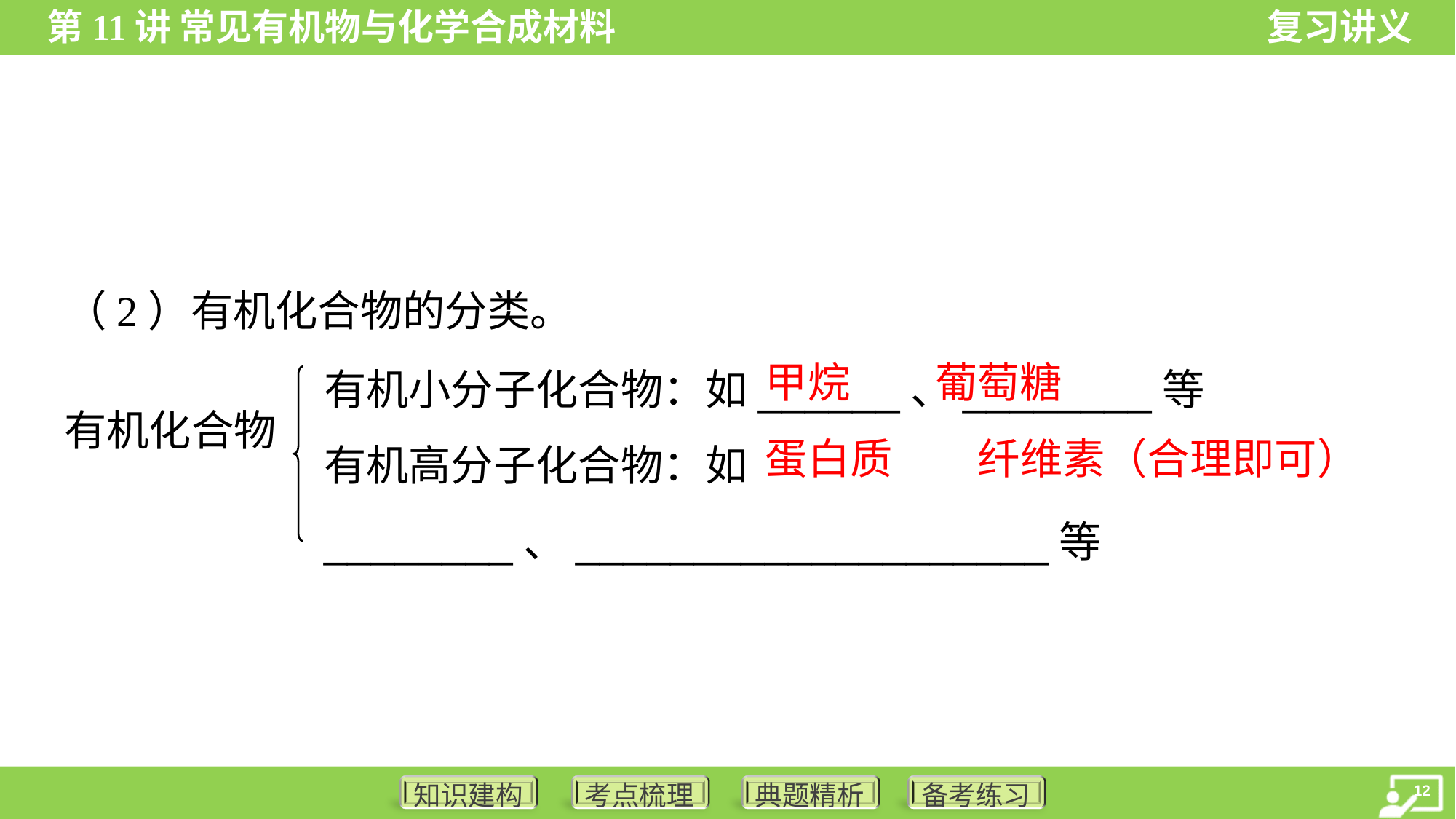

（2）有机化合物的分类。
甲烷
葡萄糖
有机小分子化合物：如______、________等
有机高分子化合物：如________、____________________等

有机化合物

蛋白质
纤维素（合理即可）